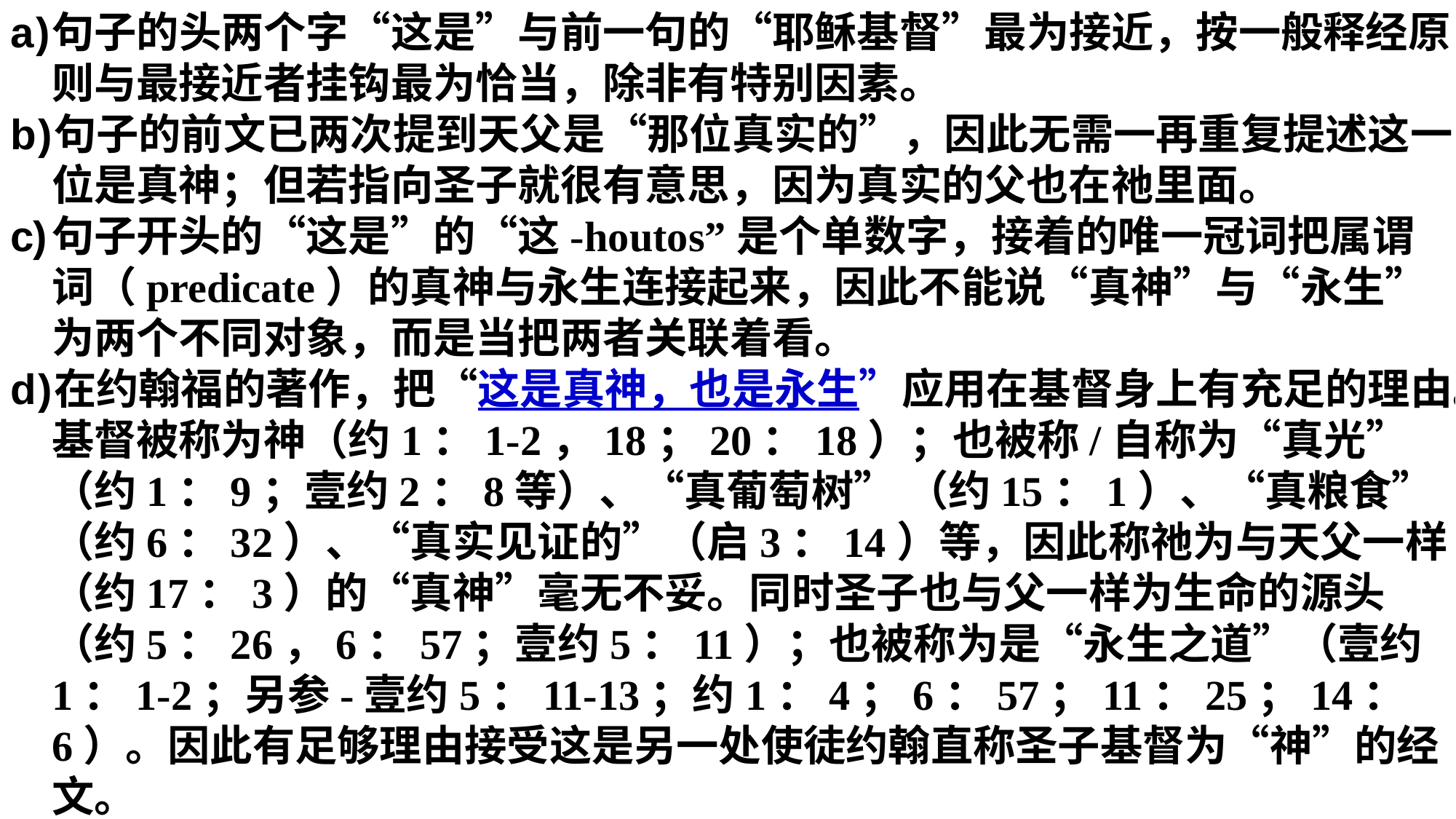

句子的头两个字“这是”与前一句的“耶稣基督”最为接近，按一般释经原则与最接近者挂钩最为恰当，除非有特别因素。
句子的前文已两次提到天父是“那位真实的”，因此无需一再重复提述这一位是真神；但若指向圣子就很有意思，因为真实的父也在祂里面。
句子开头的“这是”的“这-houtos”是个单数字，接着的唯一冠词把属谓词（predicate）的真神与永生连接起来，因此不能说“真神”与“永生”为两个不同对象，而是当把两者关联着看。
在约翰福的著作，把“这是真神，也是永生”应用在基督身上有充足的理由。基督被称为神（约1：1-2，18；20：18）；也被称/自称为“真光”（约1：9；壹约2：8等）、“真葡萄树” （约15：1）、“真粮食”（约6：32）、“真实见证的”（启3：14）等，因此称祂为与天父一样（约17：3）的“真神”毫无不妥。同时圣子也与父一样为生命的源头（约5：26，6：57；壹约5：11）；也被称为是“永生之道”（壹约1：1-2；另参-壹约5：11-13；约1：4；6：57；11：25；14：6）。因此有足够理由接受这是另一处使徒约翰直称圣子基督为“神”的经文。